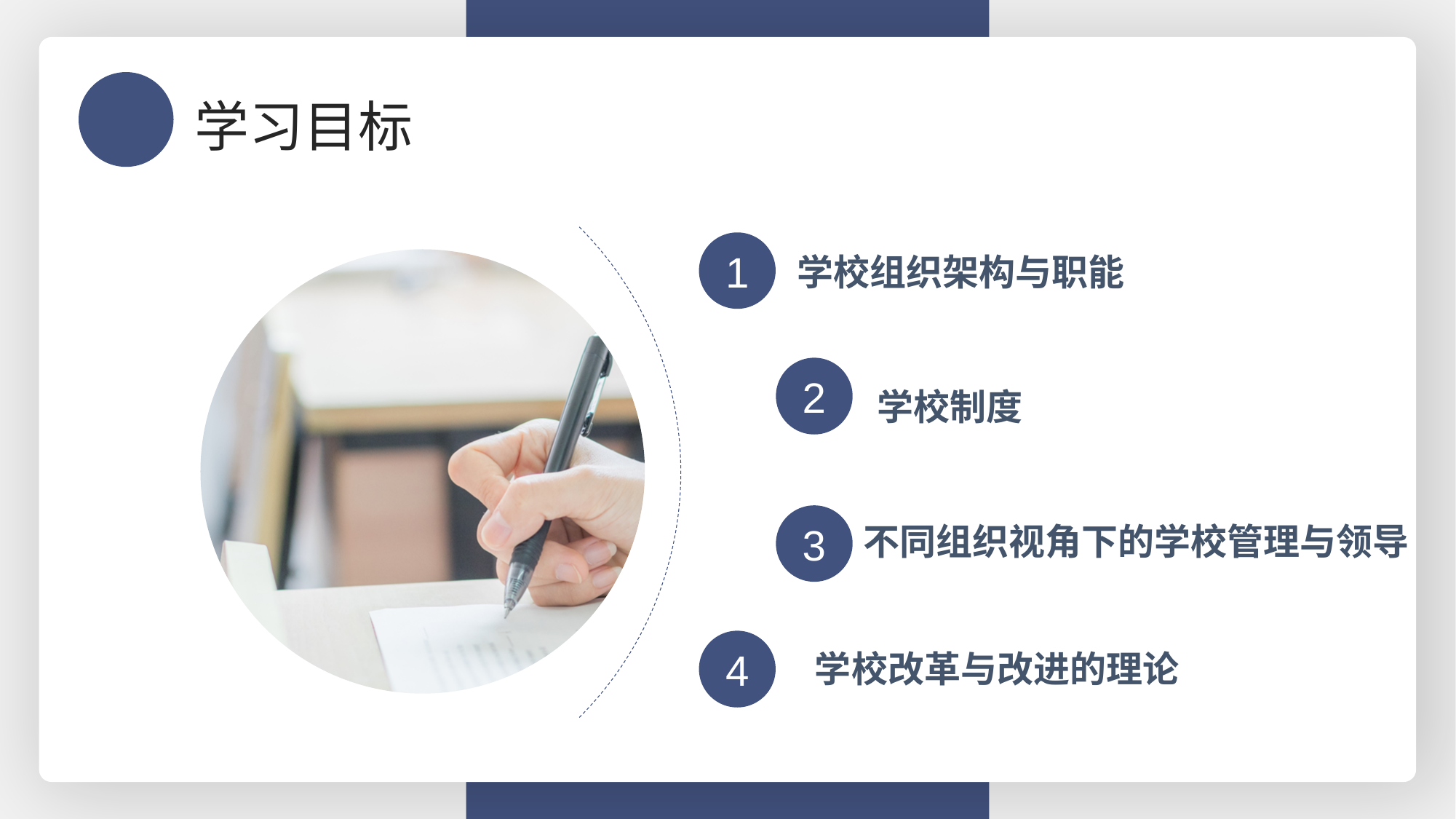

学习目标

学校组织架构与职能
1

学校制度
2
不同组织视角下的学校管理与领导
3
学校改革与改进的理论
4